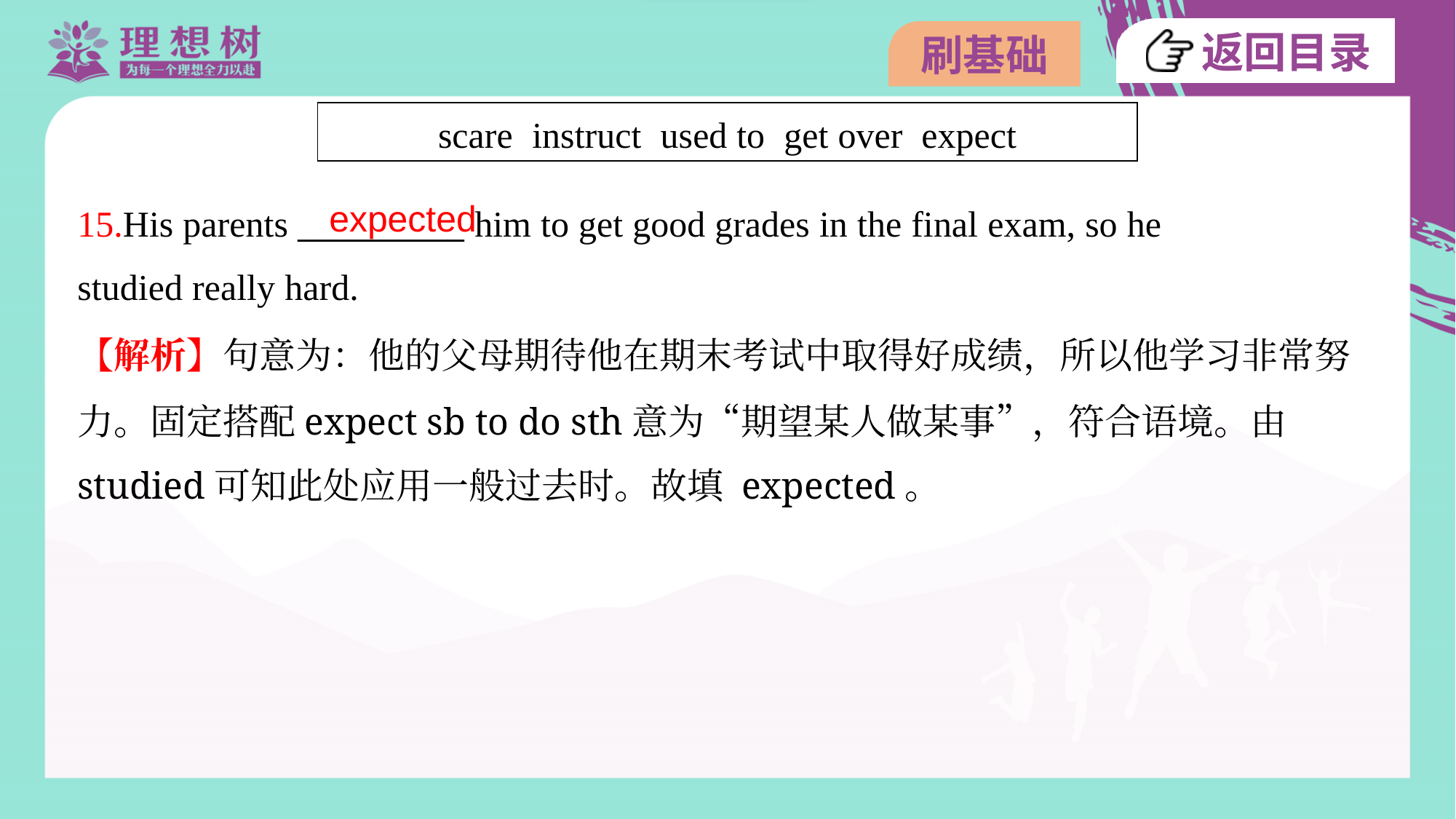

| scare instruct used to get over expect |
| --- |
expected
15.His parents __________ him to get good grades in the final exam, so he
studied really hard.
【解析】句意为：他的父母期待他在期末考试中取得好成绩，所以他学习非常努
力。固定搭配expect sb to do sth意为“期望某人做某事”，符合语境。由
studied可知此处应用一般过去时。故填 expected。